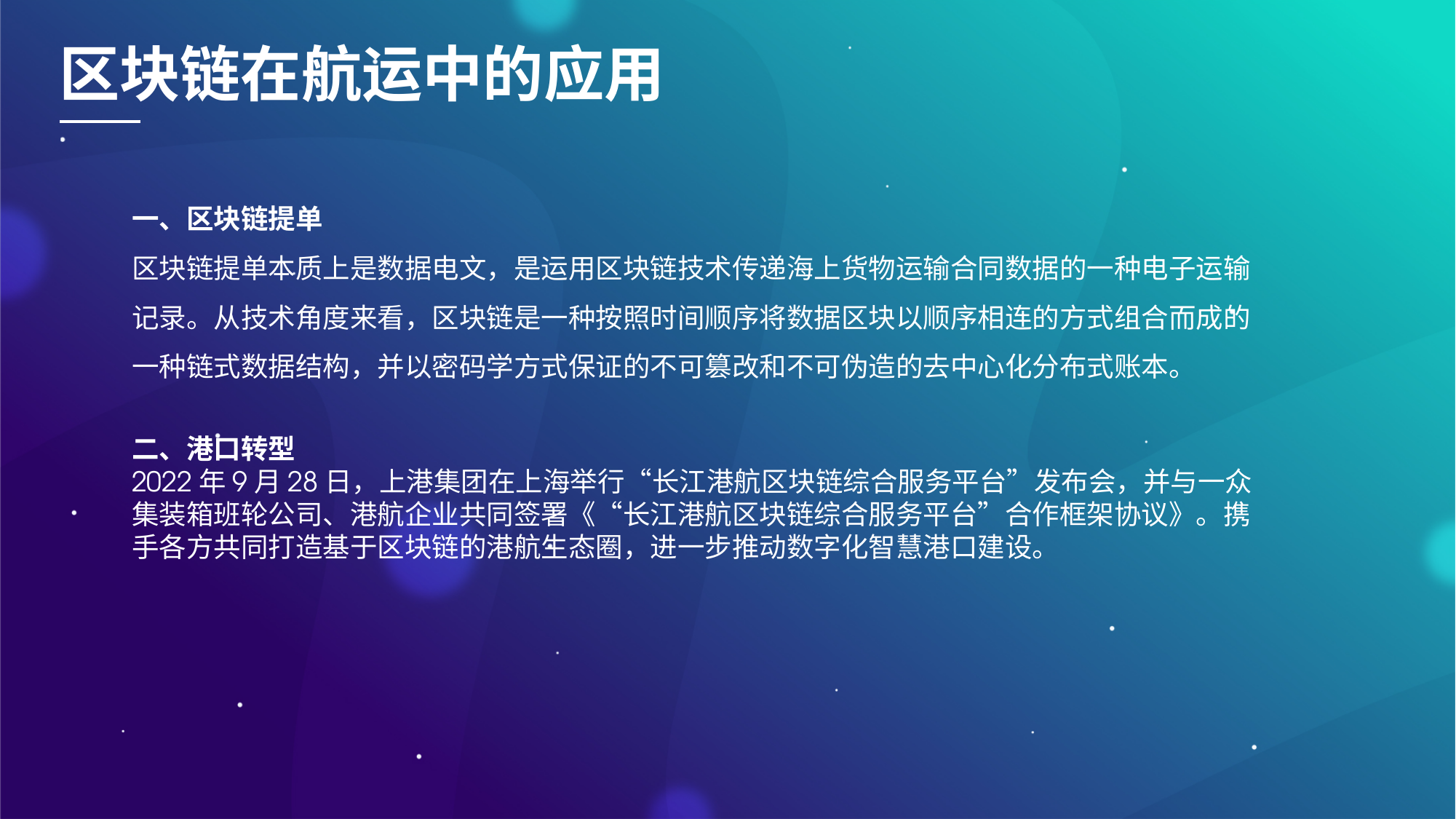

区块链在航运中的应用
一、区块链提单
区块链提单本质上是数据电文，是运用区块链技术传递海上货物运输合同数据的一种电子运输记录。从技术角度来看，区块链是一种按照时间顺序将数据区块以顺序相连的方式组合而成的一种链式数据结构，并以密码学方式保证的不可篡改和不可伪造的去中心化分布式账本。

二、港口转型
2022年9月28日，上港集团在上海举行“长江港航区块链综合服务平台”发布会，并与一众集装箱班轮公司、港航企业共同签署《“长江港航区块链综合服务平台”合作框架协议》。携手各方共同打造基于区块链的港航生态圈，进一步推动数字化智慧港口建设。